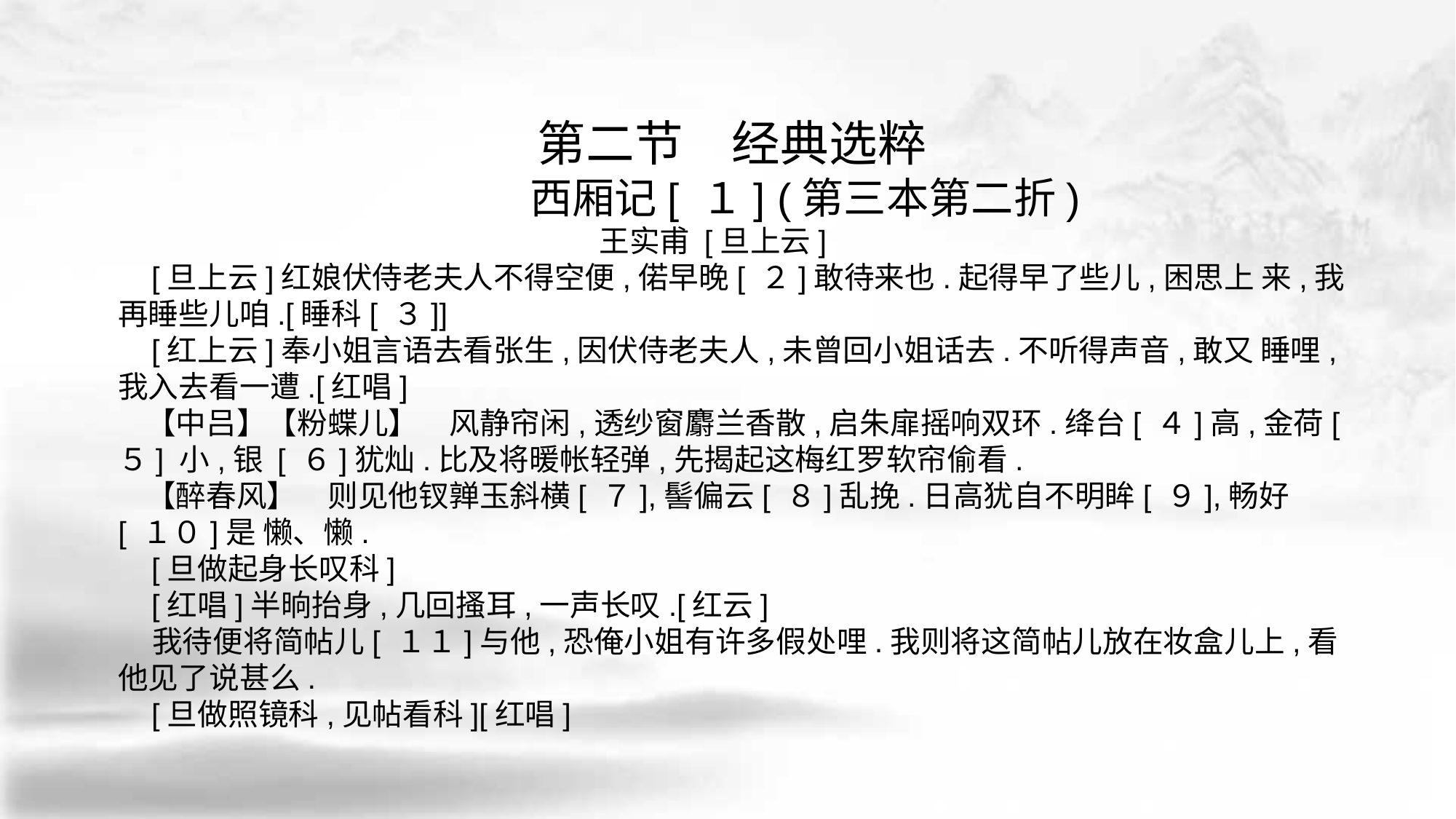

第二节　经典选粹
　　　　　 西厢记[ １] (第三本第二折)
王实甫 [旦上云]
    [旦上云]红娘伏侍老夫人不得空便,偌早晚[ ２]敢待来也.起得早了些儿,困思上 来,我再睡些儿咱.[睡科[ ３]]
    [红上云]奉小姐言语去看张生,因伏侍老夫人,未曾回小姐话去.不听得声音,敢又 睡哩,我入去看一遭.[红唱]
   【中吕】【粉蝶儿】　风静帘闲,透纱窗麝兰香散,启朱扉摇响双环.绛台[ ４]高,金荷[ ５] 小,银 [ ６]犹灿.比及将暖帐轻弹,先揭起这梅红罗软帘偷看.
   【醉春风】　则见他钗亸玉斜横[ ７],髻偏云[ ８]乱挽.日高犹自不明眸[ ９],畅好[ １０]是 懒、懒.
    [旦做起身长叹科]
    [红唱]半晌抬身,几回搔耳,一声长叹.[红云]
    我待便将简帖儿[ １１]与他,恐俺小姐有许多假处哩.我则将这简帖儿放在妆盒儿上,看他见了说甚么.
    [旦做照镜科,见帖看科][红唱]